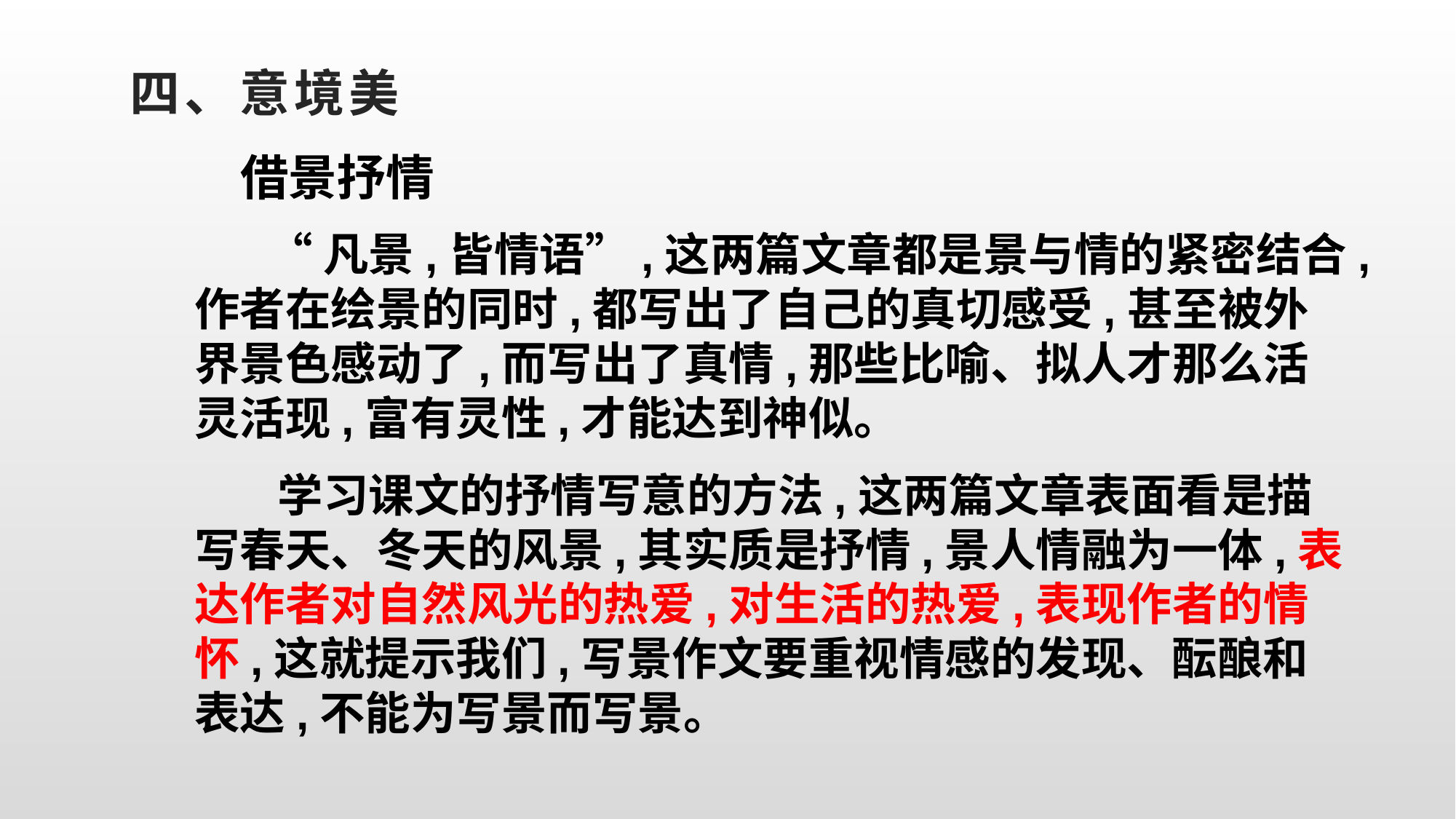

四、意境美
借景抒情
       “凡景,皆情语”,这两篇文章都是景与情的紧密结合,作者在绘景的同时,都写出了自己的真切感受,甚至被外界景色感动了,而写出了真情,那些比喻、拟人才那么活灵活现,富有灵性,才能达到神似。
       学习课文的抒情写意的方法,这两篇文章表面看是描写春天、冬天的风景,其实质是抒情,景人情融为一体,表达作者对自然风光的热爱,对生活的热爱,表现作者的情怀,这就提示我们,写景作文要重视情感的发现、酝酿和表达,不能为写景而写景。